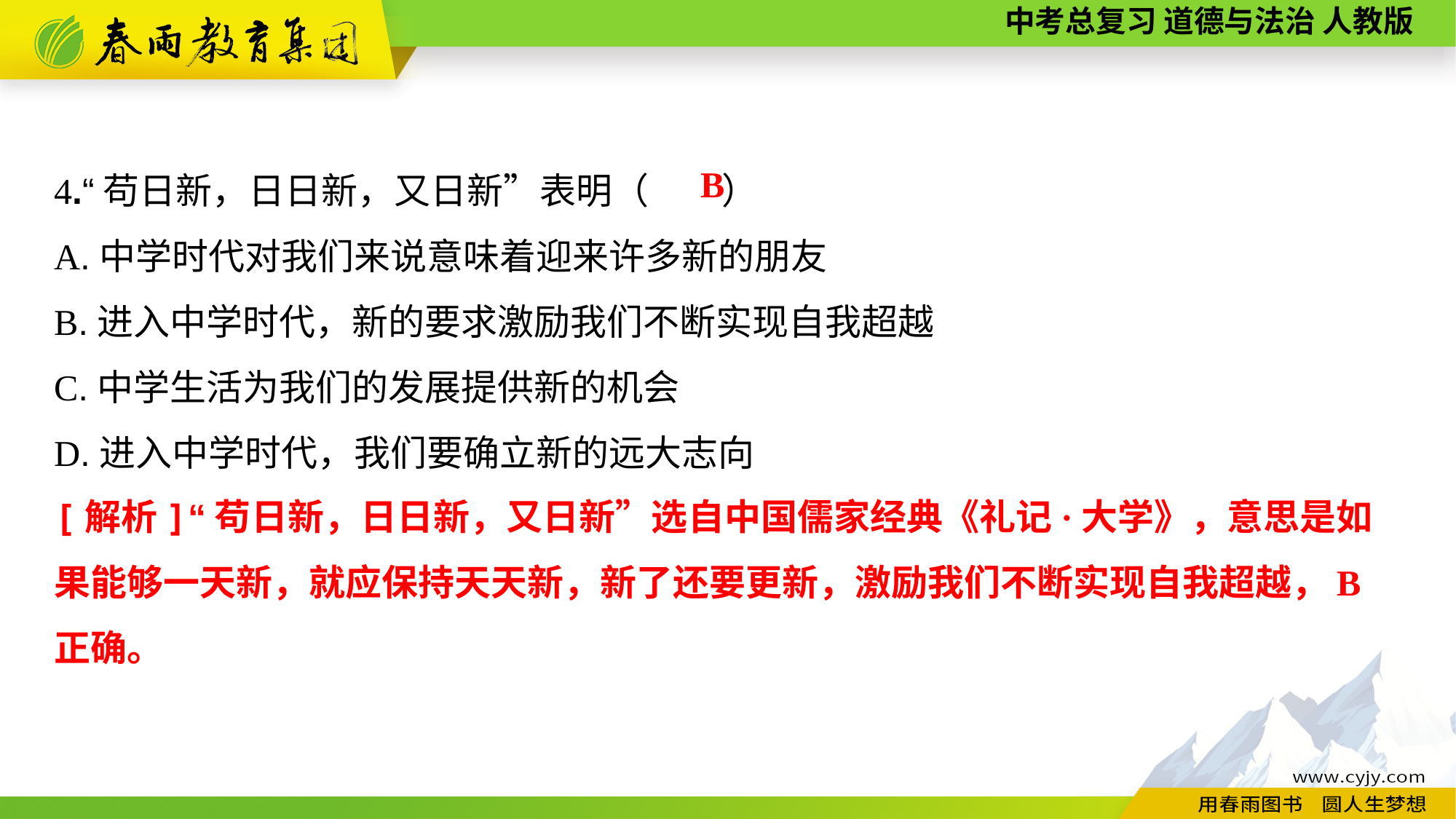

4.“苟日新，日日新，又日新”表明（　　）
A.中学时代对我们来说意味着迎来许多新的朋友
B.进入中学时代，新的要求激励我们不断实现自我超越
C.中学生活为我们的发展提供新的机会
D.进入中学时代，我们要确立新的远大志向
B
[解析]“苟日新，日日新，又日新”选自中国儒家经典《礼记·大学》，意思是如果能够一天新，就应保持天天新，新了还要更新，激励我们不断实现自我超越，B
正确。